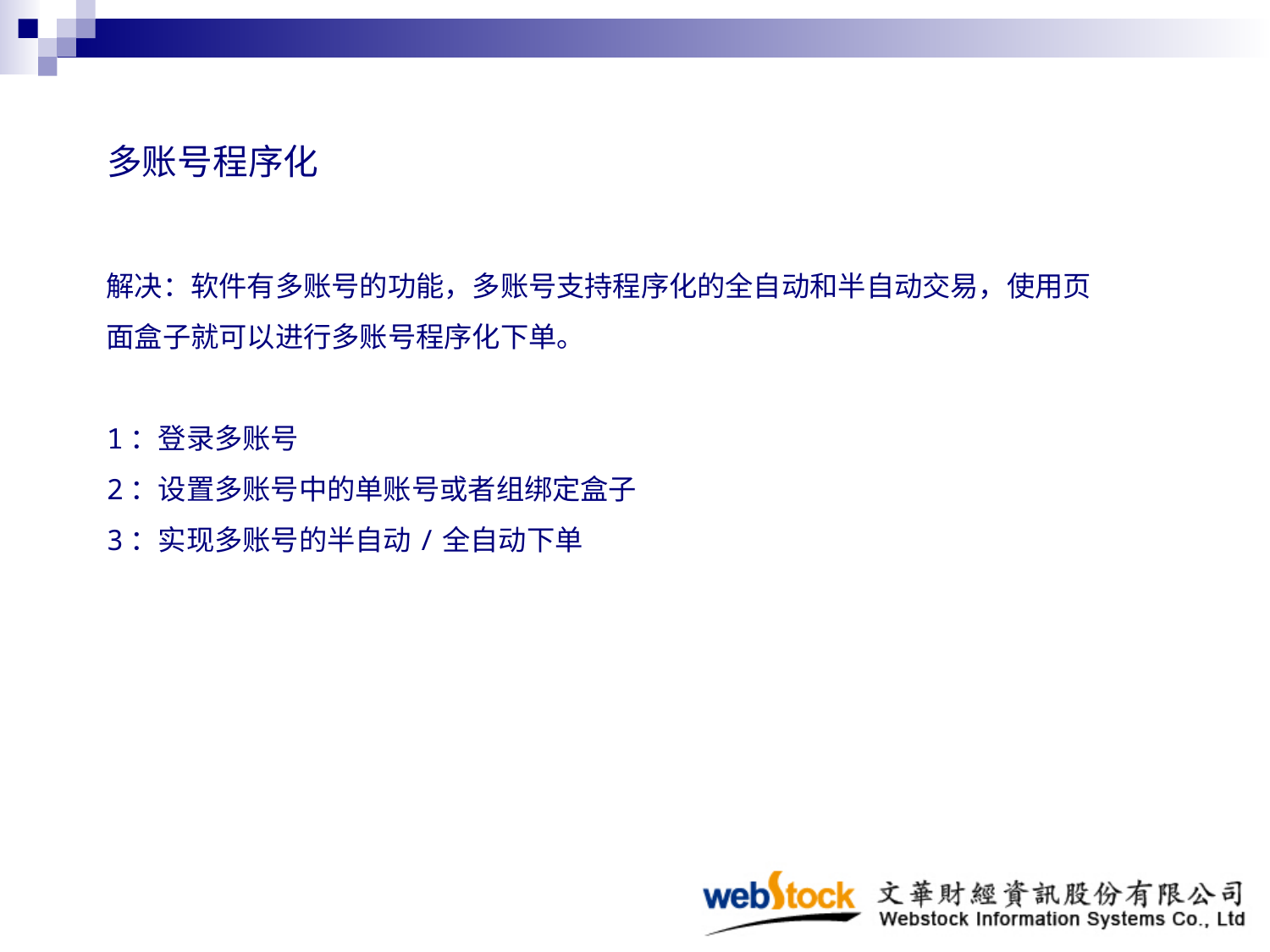

# 多账号程序化
解决：软件有多账号的功能，多账号支持程序化的全自动和半自动交易，使用页面盒子就可以进行多账号程序化下单。

1：登录多账号
2：设置多账号中的单账号或者组绑定盒子
3：实现多账号的半自动/全自动下单